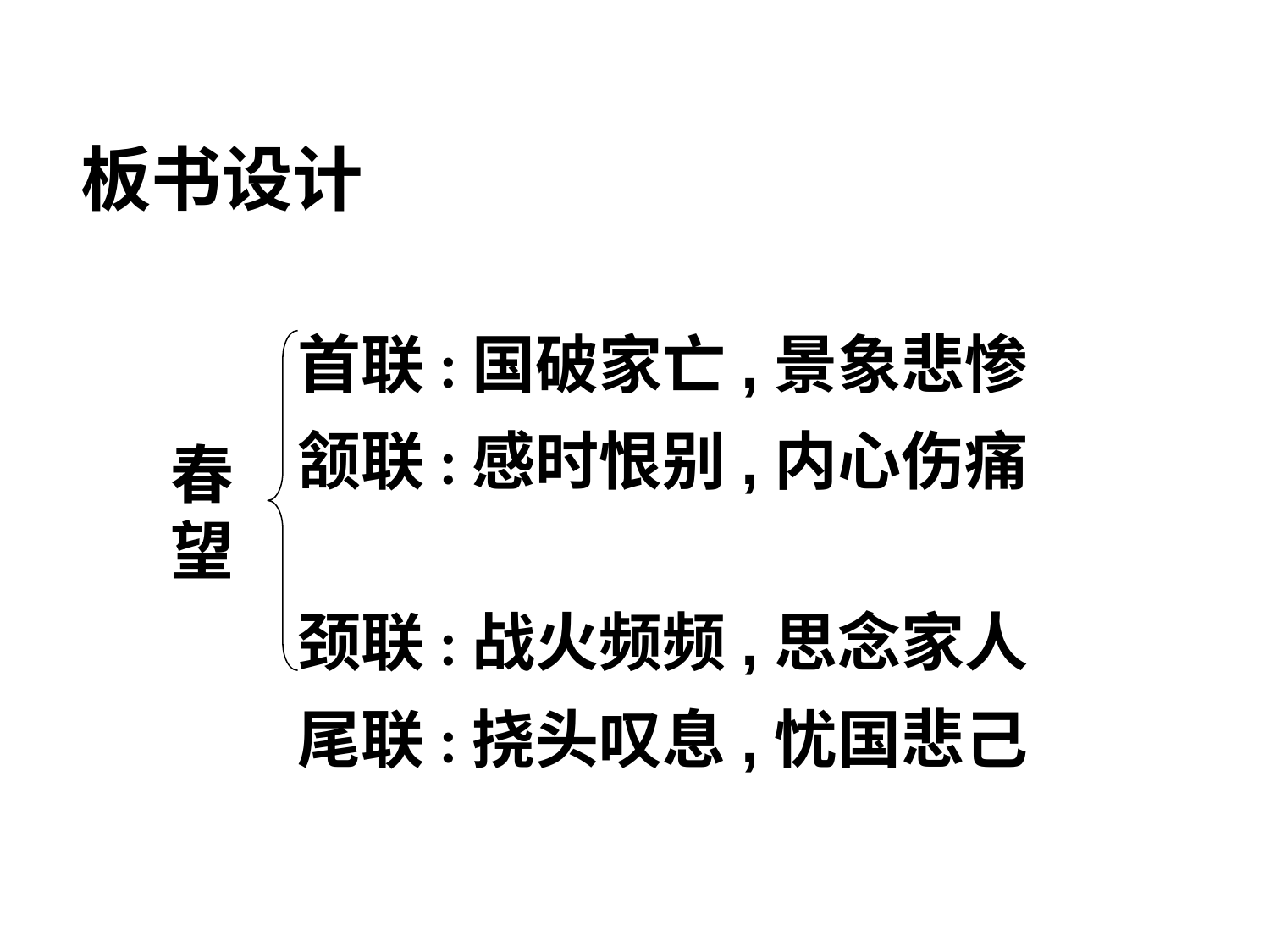

板书设计
首联:国破家亡,景象悲惨
颔联:感时恨别,内心伤痛
颈联:战火频频,思念家人
尾联:挠头叹息,忧国悲己

春望